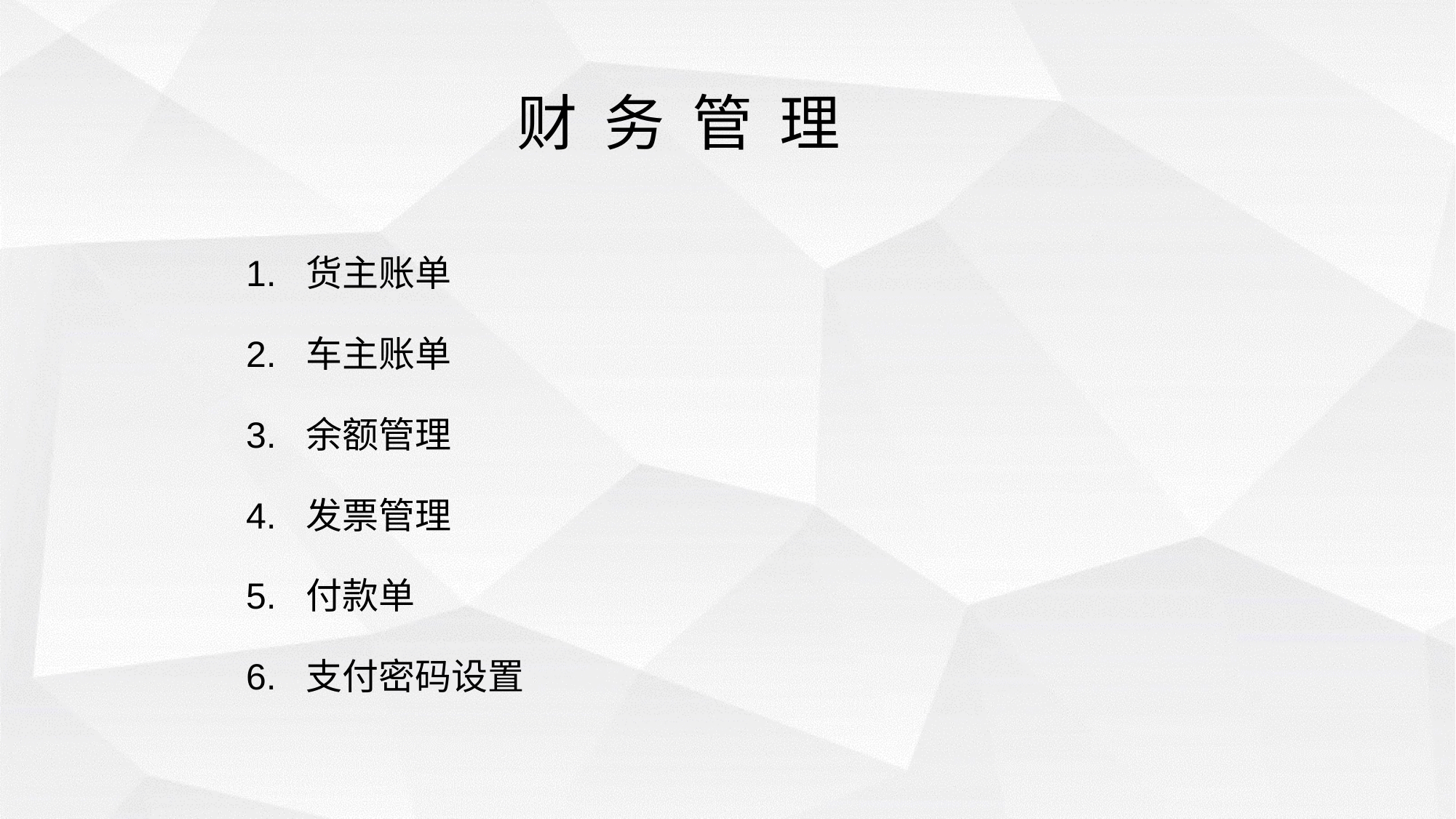

财  务  管  理

1.  货主账单
2.  车主账单
3.  余额管理
4.  发票管理
5.  付款单
6.  支付密码设置